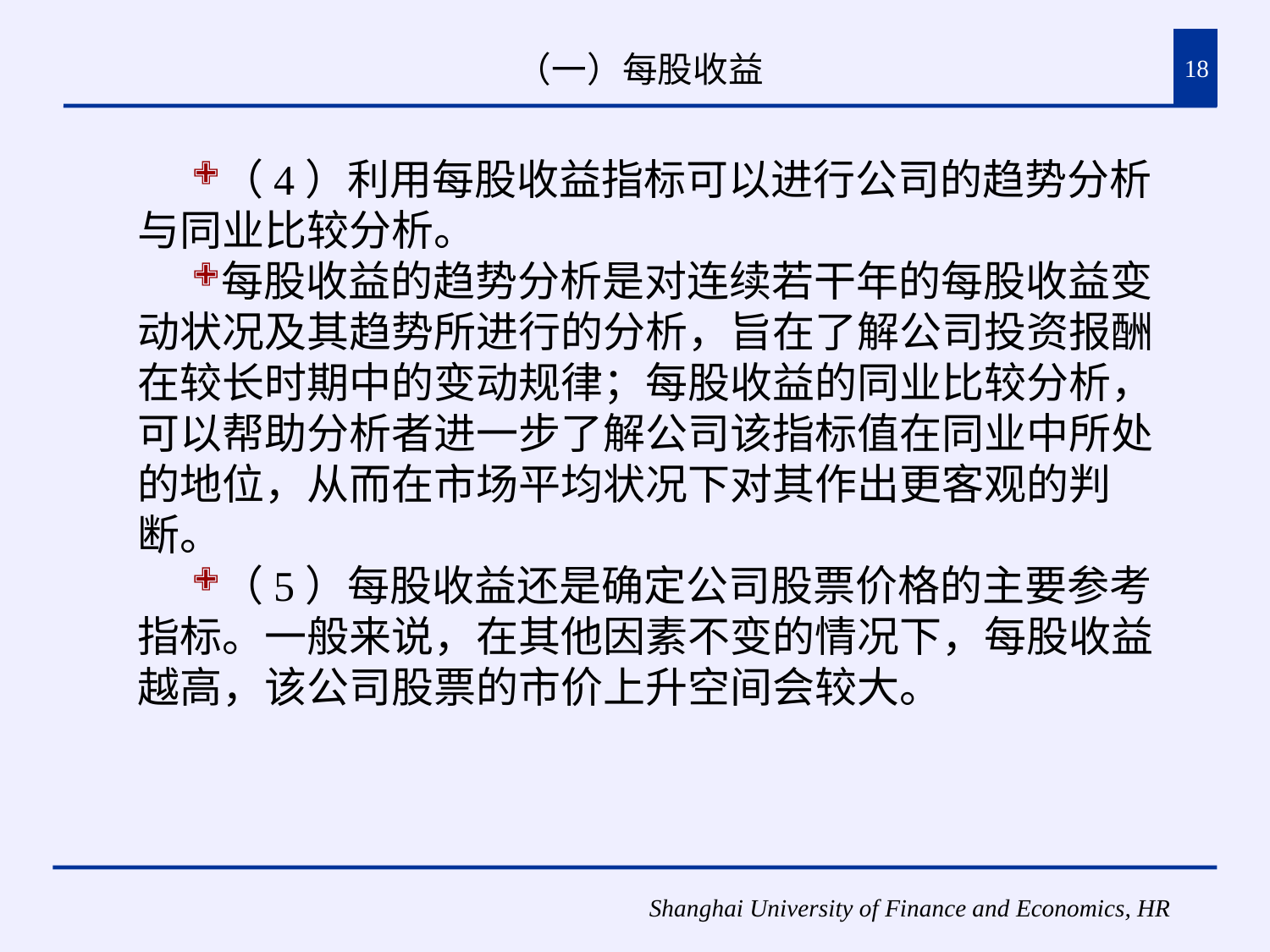

# （一）每股收益
18
（4）利用每股收益指标可以进行公司的趋势分析与同业比较分析。
每股收益的趋势分析是对连续若干年的每股收益变动状况及其趋势所进行的分析，旨在了解公司投资报酬在较长时期中的变动规律；每股收益的同业比较分析，可以帮助分析者进一步了解公司该指标值在同业中所处的地位，从而在市场平均状况下对其作出更客观的判断。
（5）每股收益还是确定公司股票价格的主要参考指标。一般来说，在其他因素不变的情况下，每股收益越高，该公司股票的市价上升空间会较大。